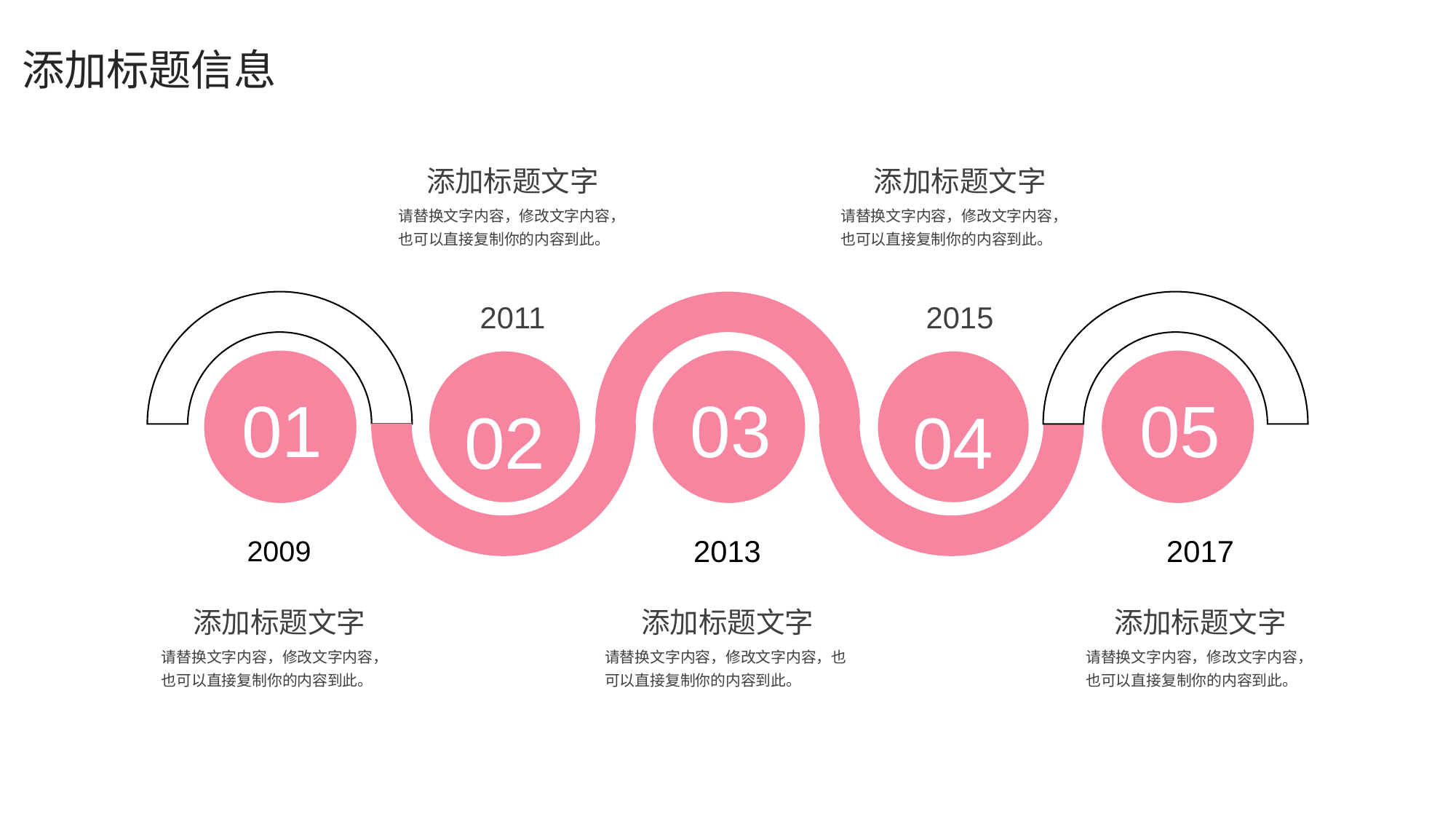

添加标题信息
添加标题文字
添加标题文字
请替换文字内容，修改文字内容，也可以直接复制你的内容到此。
请替换文字内容，修改文字内容，也可以直接复制你的内容到此。

2011
2015
01
02
03
04
05
2013
2017
2009
添加标题文字
添加标题文字
添加标题文字
请替换文字内容，修改文字内容，也可以直接复制你的内容到此。
请替换文字内容，修改文字内容，也可以直接复制你的内容到此。
请替换文字内容，修改文字内容，也可以直接复制你的内容到此。